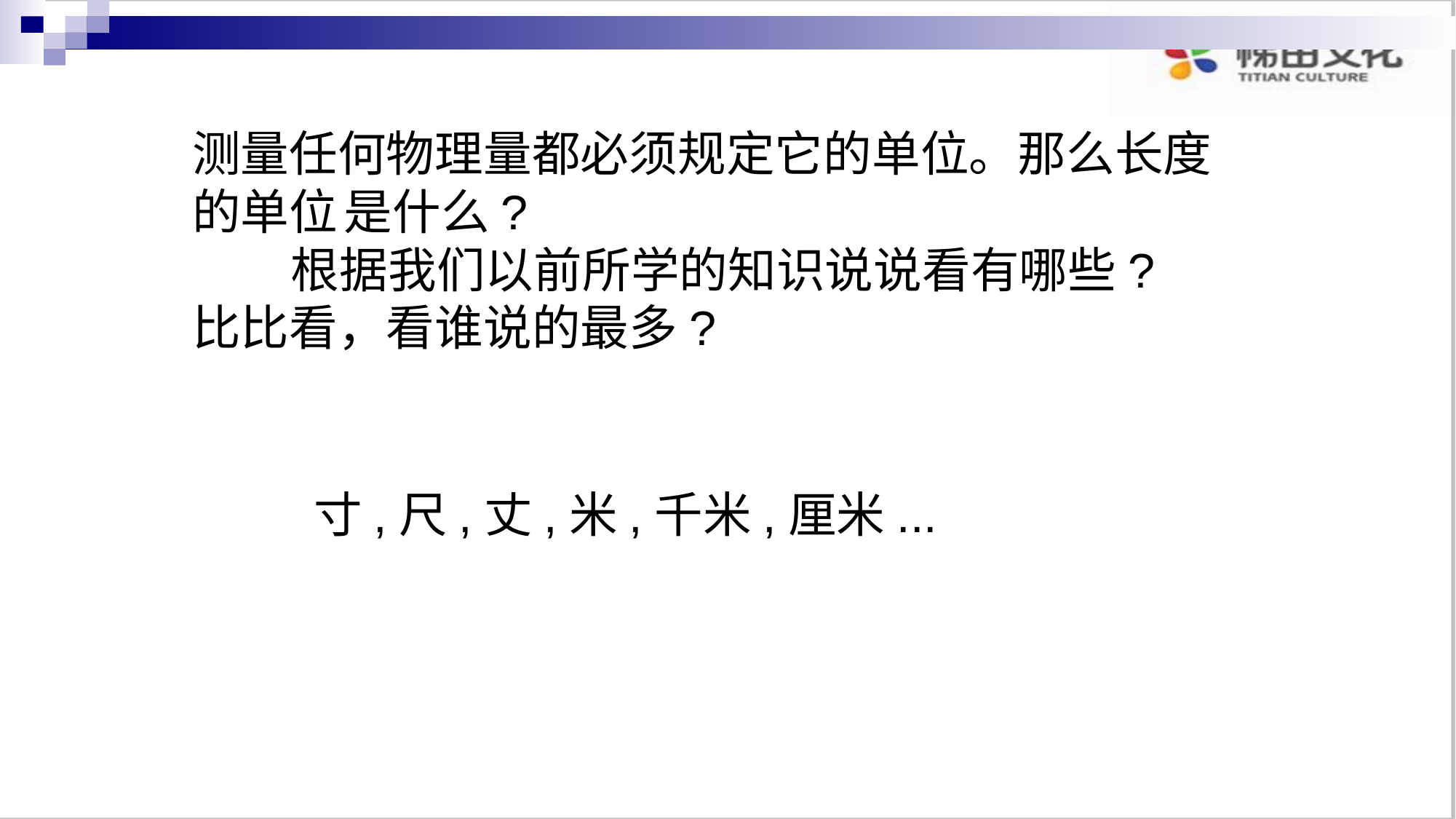

测量任何物理量都必须规定它的单位。那么长度
的单位 是什么?
        根据我们以前所学的知识说说看有哪些?
比比看，看谁说的最多?
寸,尺,丈,米,千米,厘米...